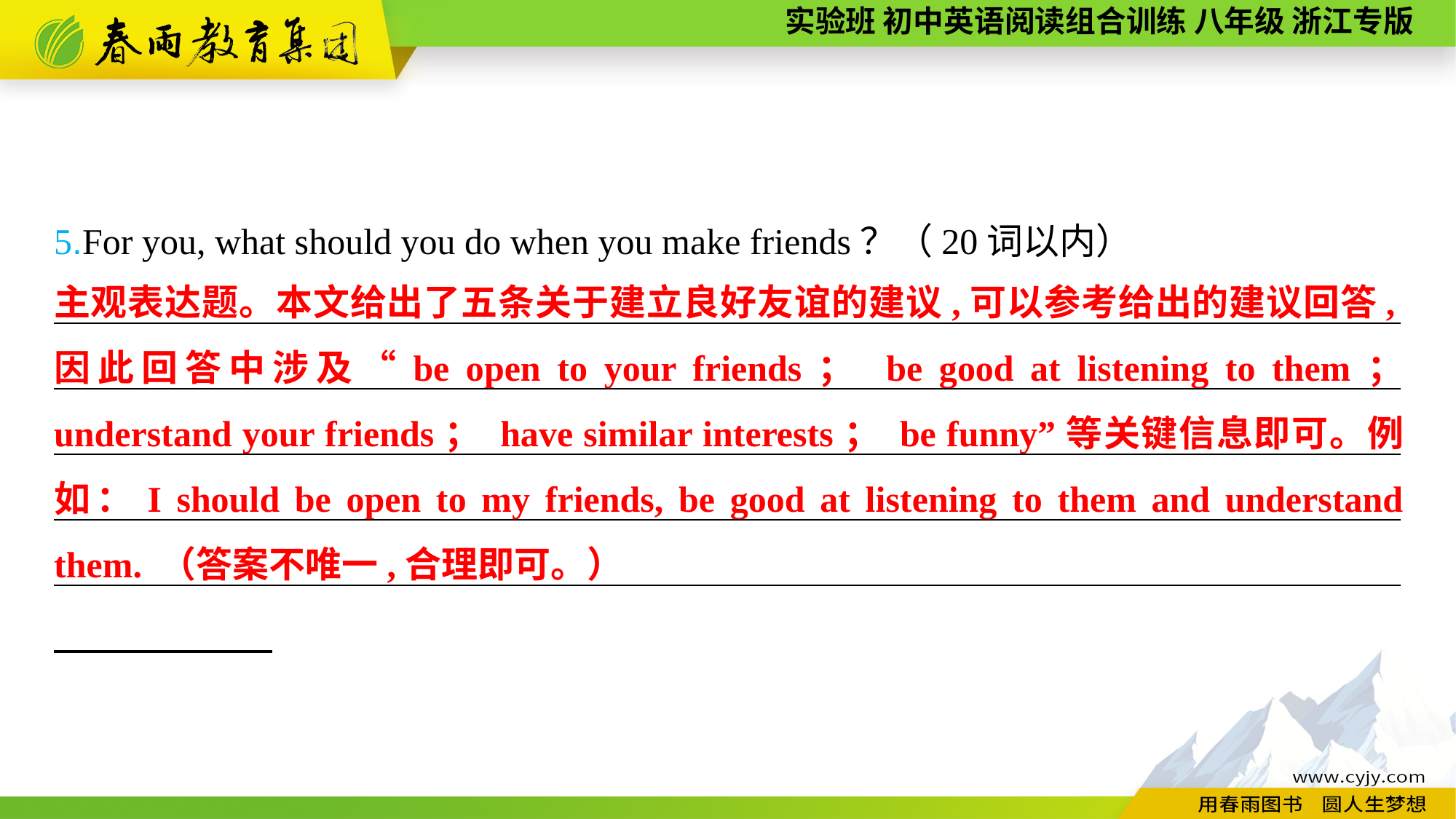

5.For you, what should you do when you make friends？（20词以内）
__________________________________________________________________________ __________________________________________________________________________ __________________________________________________________________________ __________________________________________________________________________ __________________________________________________________________________
主观表达题。本文给出了五条关于建立良好友谊的建议,可以参考给出的建议回答,因此回答中涉及“be open to your friends； be good at listening to them； understand your friends； have similar interests； be funny”等关键信息即可。例如：I should be open to my friends, be good at listening to them and understand them. （答案不唯一,合理即可。）